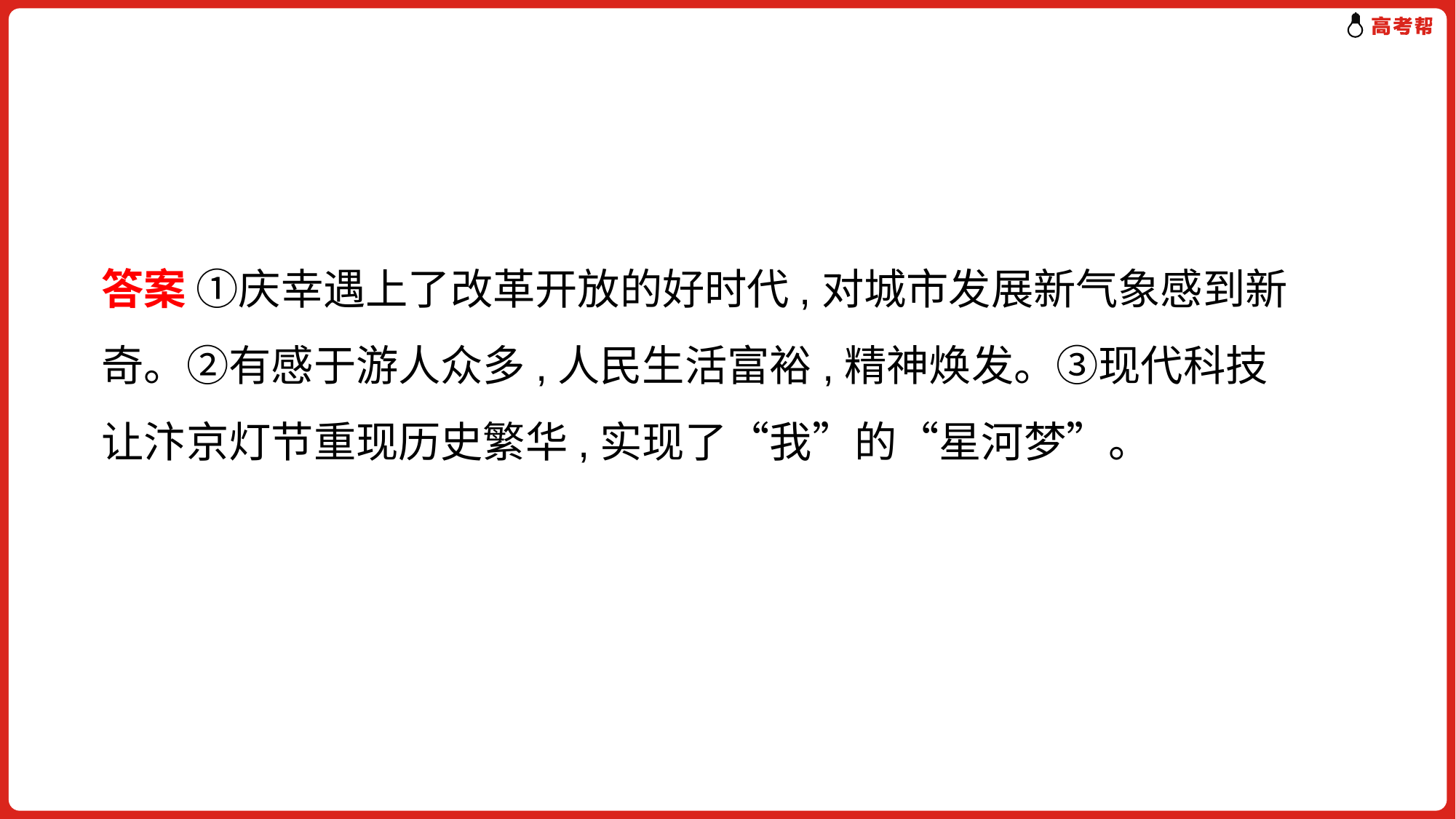

答案 ①庆幸遇上了改革开放的好时代,对城市发展新气象感到新奇。②有感于游人众多,人民生活富裕,精神焕发。③现代科技让汴京灯节重现历史繁华,实现了“我”的“星河梦”。